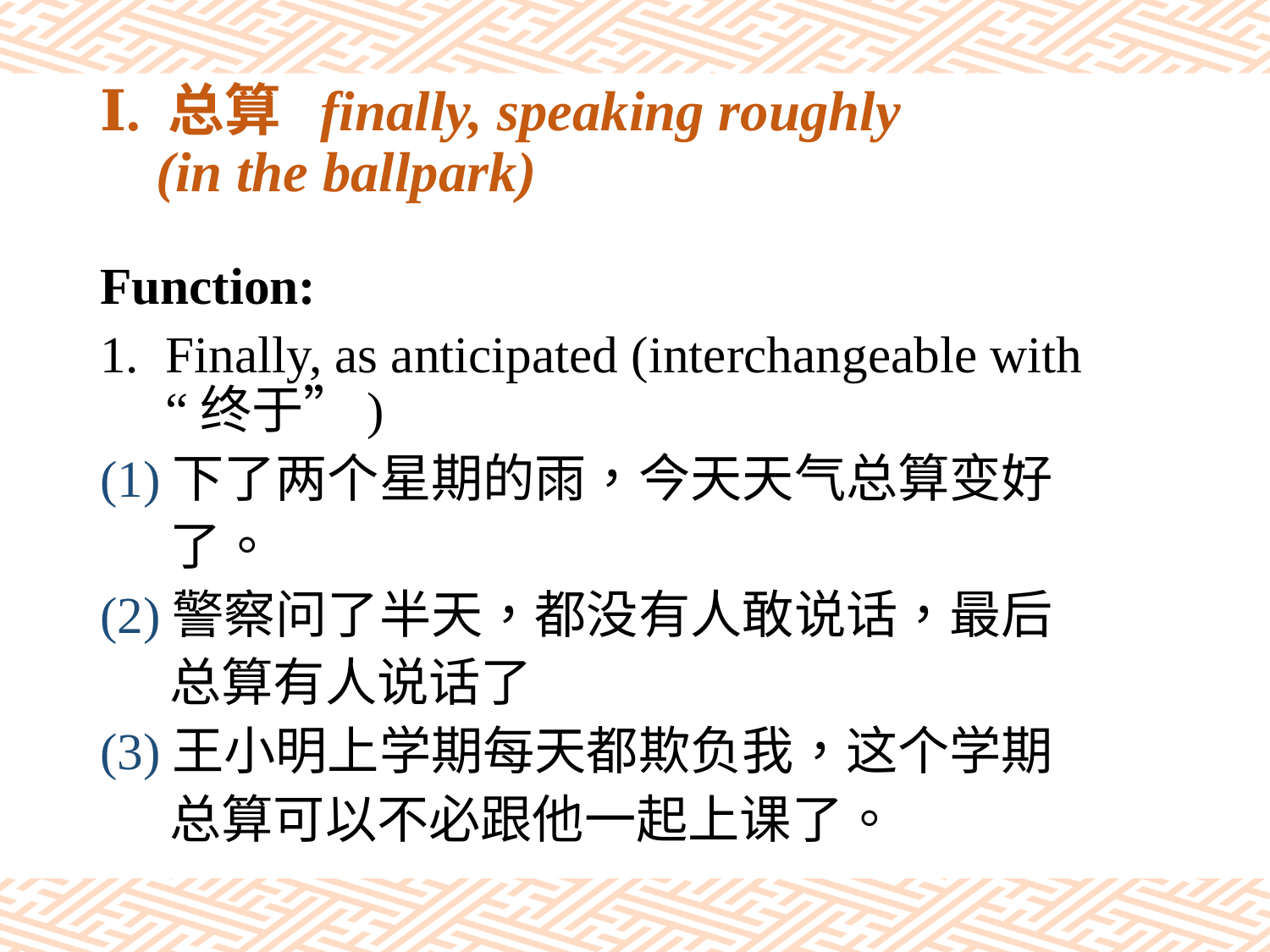

# Ⅰ. 总算  finally, speaking roughly (in the ballpark)
Function:
Finally, as anticipated (interchangeable with “终于”)
(1)下了两个星期的雨，今天天气总算变好
     了。
(2)警察问了半天，都没有人敢说话，最后
     总算有人说话了
(3)王小明上学期每天都欺负我，这个学期
     总算可以不必跟他一起上课了。